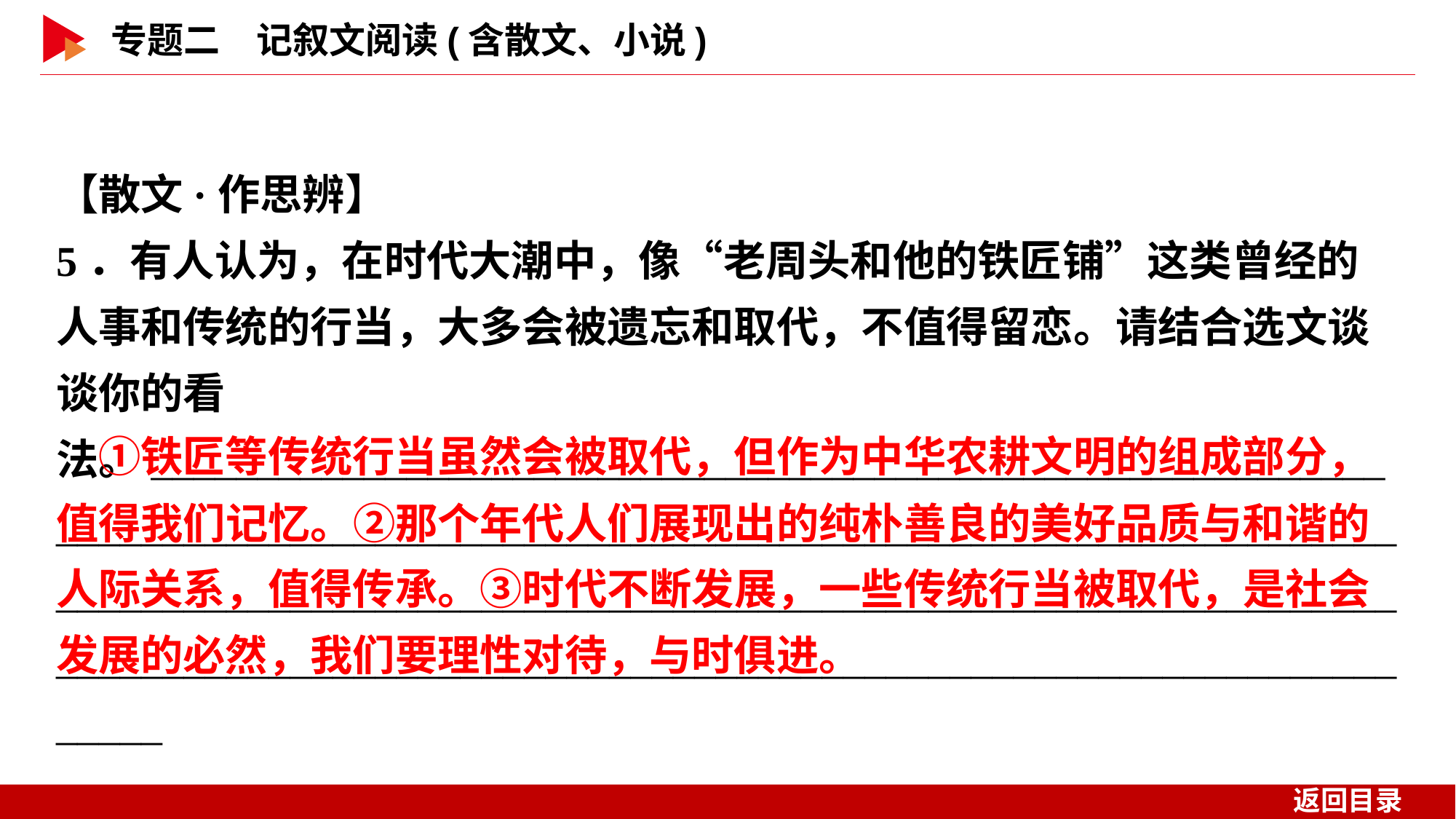

【散文·作思辨】
5．有人认为，在时代大潮中，像“老周头和他的铁匠铺”这类曾经的人事和传统的行当，大多会被遗忘和取代，不值得留恋。请结合选文谈谈你的看法。____________________________________________________________________________________________________________________________________________________________________________________________________________________________________________________________
　①铁匠等传统行当虽然会被取代，但作为中华农耕文明的组成部分，值得我们记忆。②那个年代人们展现出的纯朴善良的美好品质与和谐的人际关系，值得传承。③时代不断发展，一些传统行当被取代，是社会发展的必然，我们要理性对待，与时俱进。